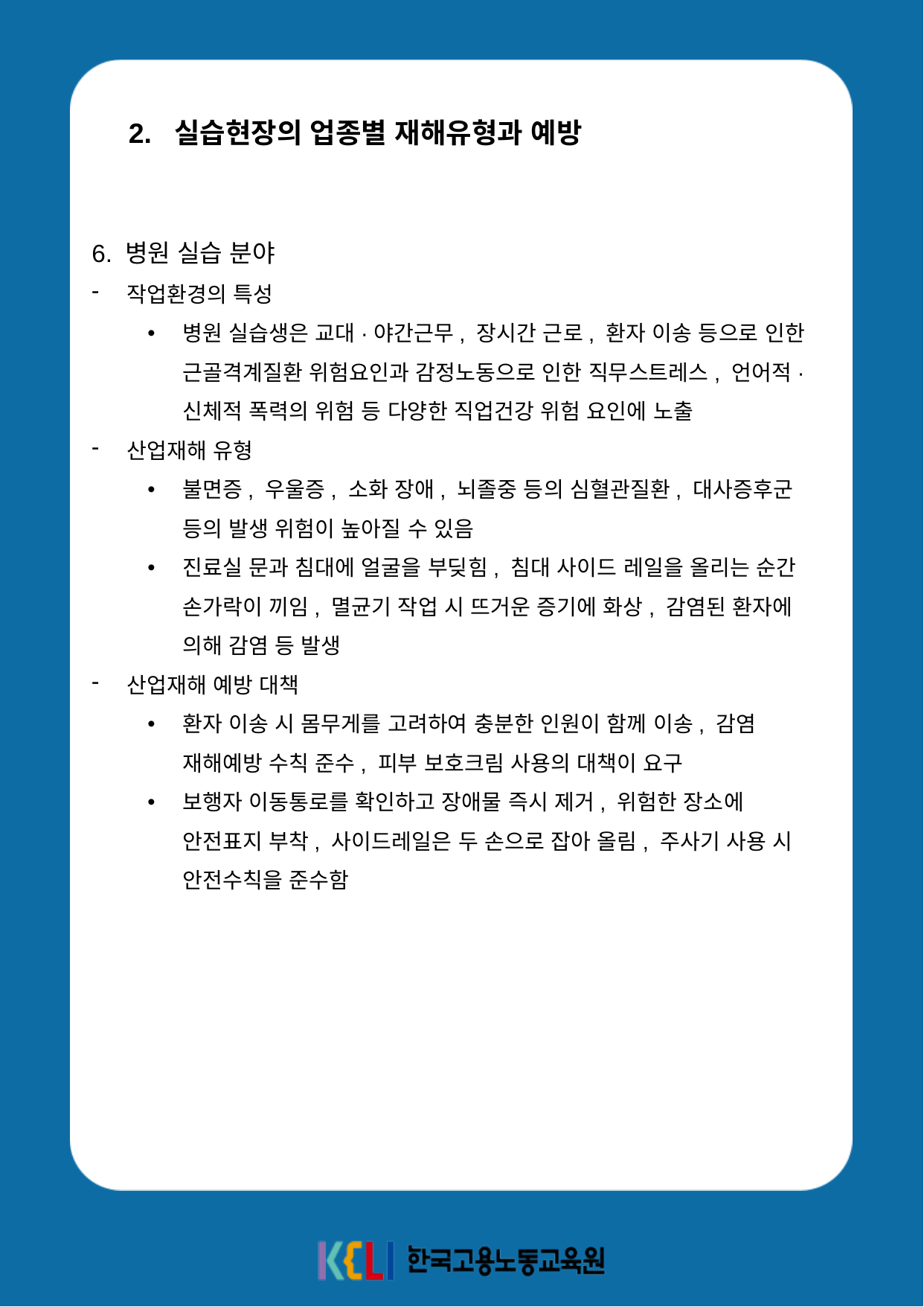

2.  실습현장의 업종별 재해유형과 예방
6. 병원 실습 분야
작업환경의 특성
병원 실습생은 교대 ∙ 야간근무, 장시간 근로, 환자 이송 등으로 인한 근골격계질환 위험요인과 감정노동으로 인한 직무스트레스, 언어적 ∙ 신체적 폭력의 위험 등 다양한 직업건강 위험 요인에 노출
산업재해 유형
불면증, 우울증, 소화 장애, 뇌졸중 등의 심혈관질환, 대사증후군 등의 발생 위험이 높아질 수 있음
진료실 문과 침대에 얼굴을 부딪힘, 침대 사이드 레일을 올리는 순간 손가락이 끼임, 멸균기 작업 시 뜨거운 증기에 화상, 감염된 환자에 의해 감염 등 발생
산업재해 예방 대책
환자 이송 시 몸무게를 고려하여 충분한 인원이 함께 이송, 감염 재해예방 수칙 준수, 피부 보호크림 사용의 대책이 요구
보행자 이동통로를 확인하고 장애물 즉시 제거, 위험한 장소에 안전표지 부착, 사이드레일은 두 손으로 잡아 올림, 주사기 사용 시 안전수칙을 준수함